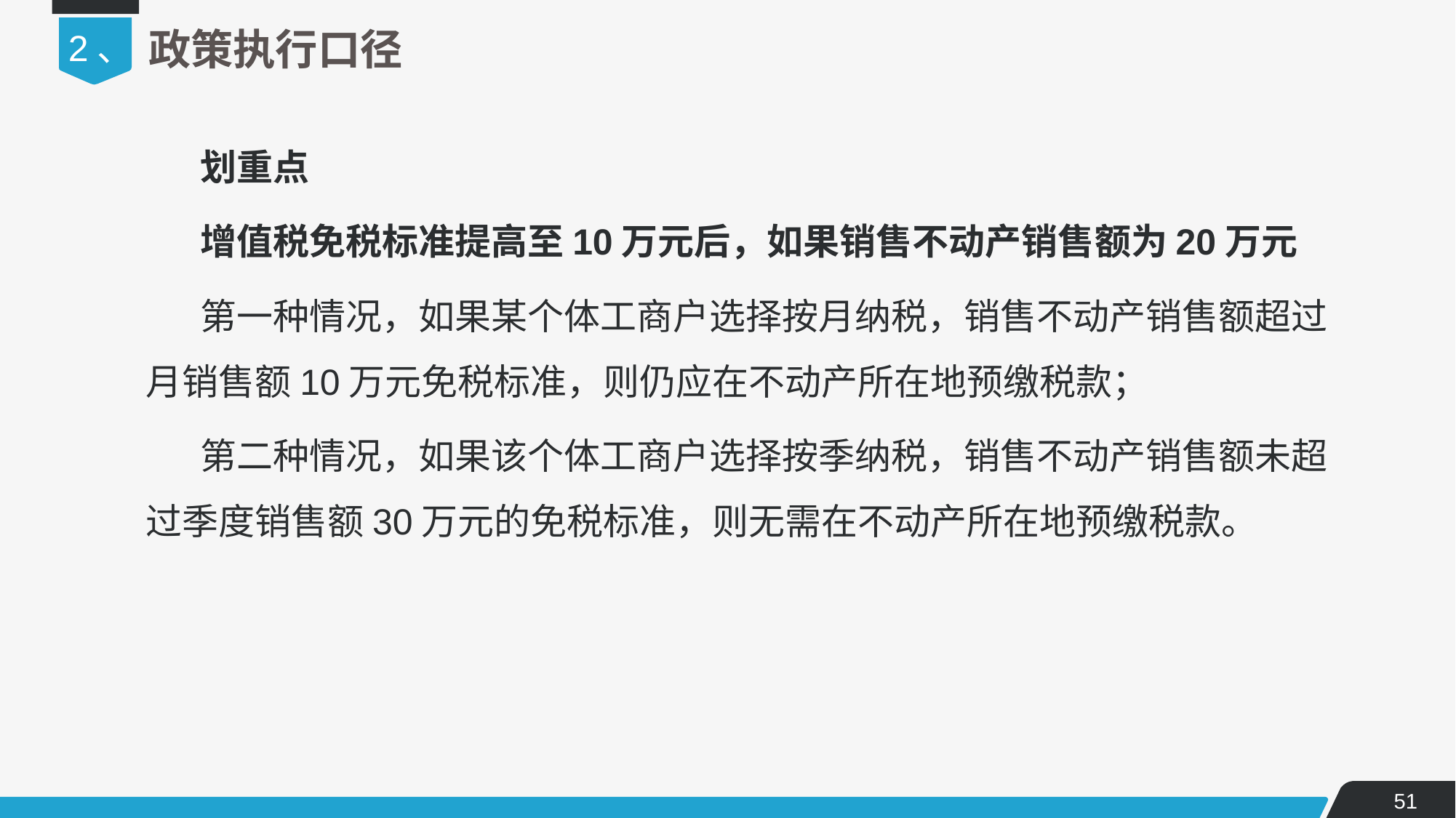

2、
政策执行口径
划重点
增值税免税标准提高至10万元后，如果销售不动产销售额为20万元
第一种情况，如果某个体工商户选择按月纳税，销售不动产销售额超过月销售额10万元免税标准，则仍应在不动产所在地预缴税款；
第二种情况，如果该个体工商户选择按季纳税，销售不动产销售额未超过季度销售额30万元的免税标准，则无需在不动产所在地预缴税款。